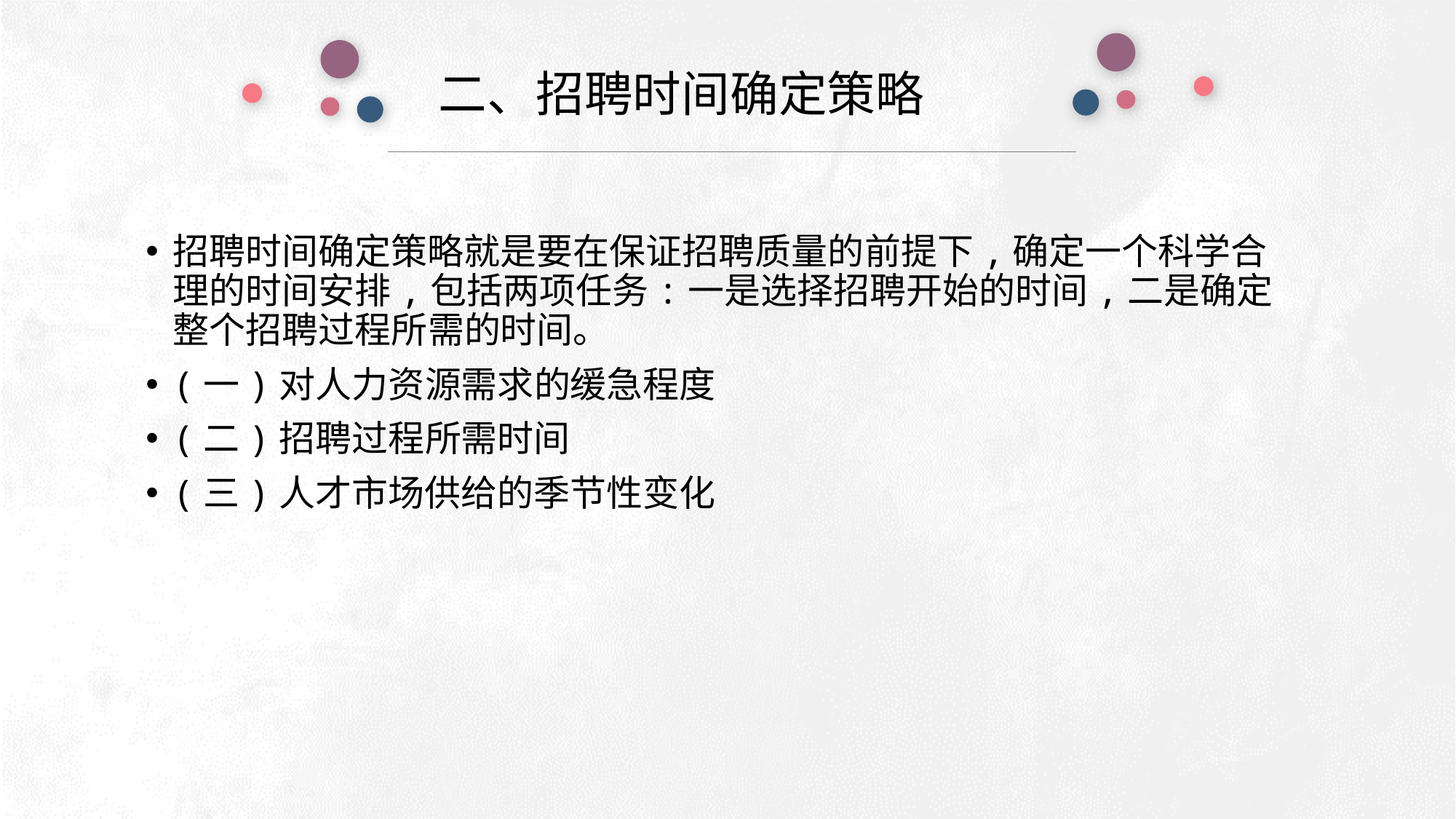

二、招聘时间确定策略

e7d195523061f1c0deeec63e560781cfd59afb0ea006f2a87ABB68BF51EA6619813959095094C18C62A12F549504892A4AAA8C1554C6663626E05CA27F281A14E6983772AFC3FB97135759321DEA3D70CCCB10945EC5A0322096E752803368C2184698845E3CCD6DB7F651295A8E4F3FDC19EA64A2B4A4AC1434B55AAE41CF0BF61B375C23F3039959E085EE760725AA
招聘时间确定策略就是要在保证招聘质量的前提下,确定一个科学合理的时间安排,包括两项任务:一是选择招聘开始的时间,二是确定整个招聘过程所需的时间。
(一)对人力资源需求的缓急程度
(二)招聘过程所需时间
(三)人才市场供给的季节性变化